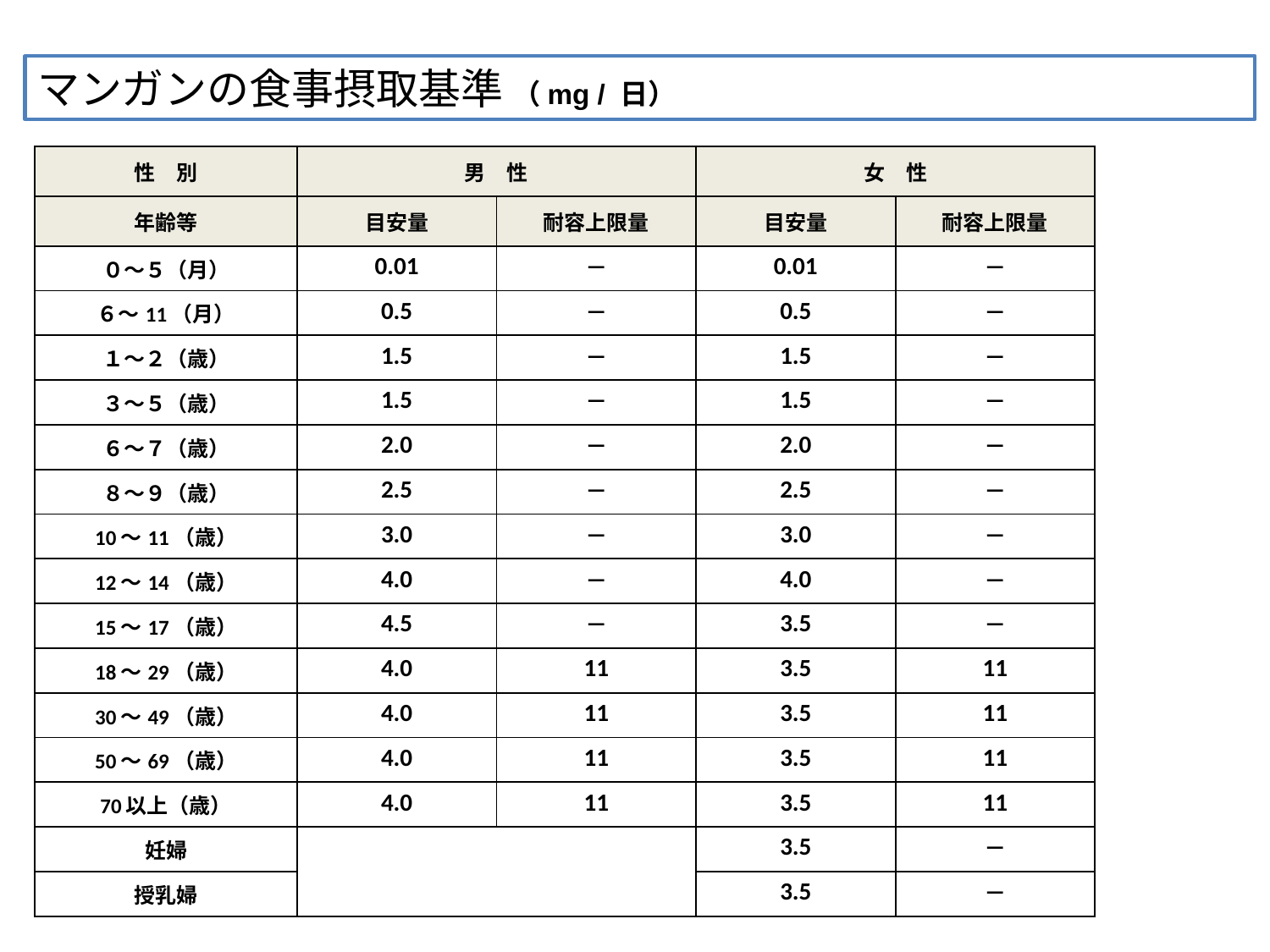

マンガンの食事摂取基準 （mg / 日）
| 性　別 | 男　性 |  | 女　性 |  |
| --- | --- | --- | --- | --- |
| 年齢等 | 目安量 | 耐容上限量 | 目安量 | 耐容上限量 |
| ０～５（月） | 0.01 | ― | 0.01 | ― |
| ６～11（月） | 0.5 | ― | 0.5 | ― |
| １～２（歳） | 1.5 | ― | 1.5 | ― |
| ３～５（歳） | 1.5 | ― | 1.5 | ― |
| ６～７（歳） | 2.0 | ― | 2.0 | ― |
| ８～９（歳） | 2.5 | ― | 2.5 | ― |
| 10～11（歳） | 3.0 | ― | 3.0 | ― |
| 12～14（歳） | 4.0 | ― | 4.0 | ― |
| 15～17（歳） | 4.5 | ― | 3.5 | ― |
| 18～29（歳） | 4.0 | 11 | 3.5 | 11 |
| 30～49（歳） | 4.0 | 11 | 3.5 | 11 |
| 50～69（歳） | 4.0 | 11 | 3.5 | 11 |
| 70以上（歳） | 4.0 | 11 | 3.5 | 11 |
| 妊婦 |  |  | 3.5 | ― |
| 授乳婦 |  |  | 3.5 | ― |